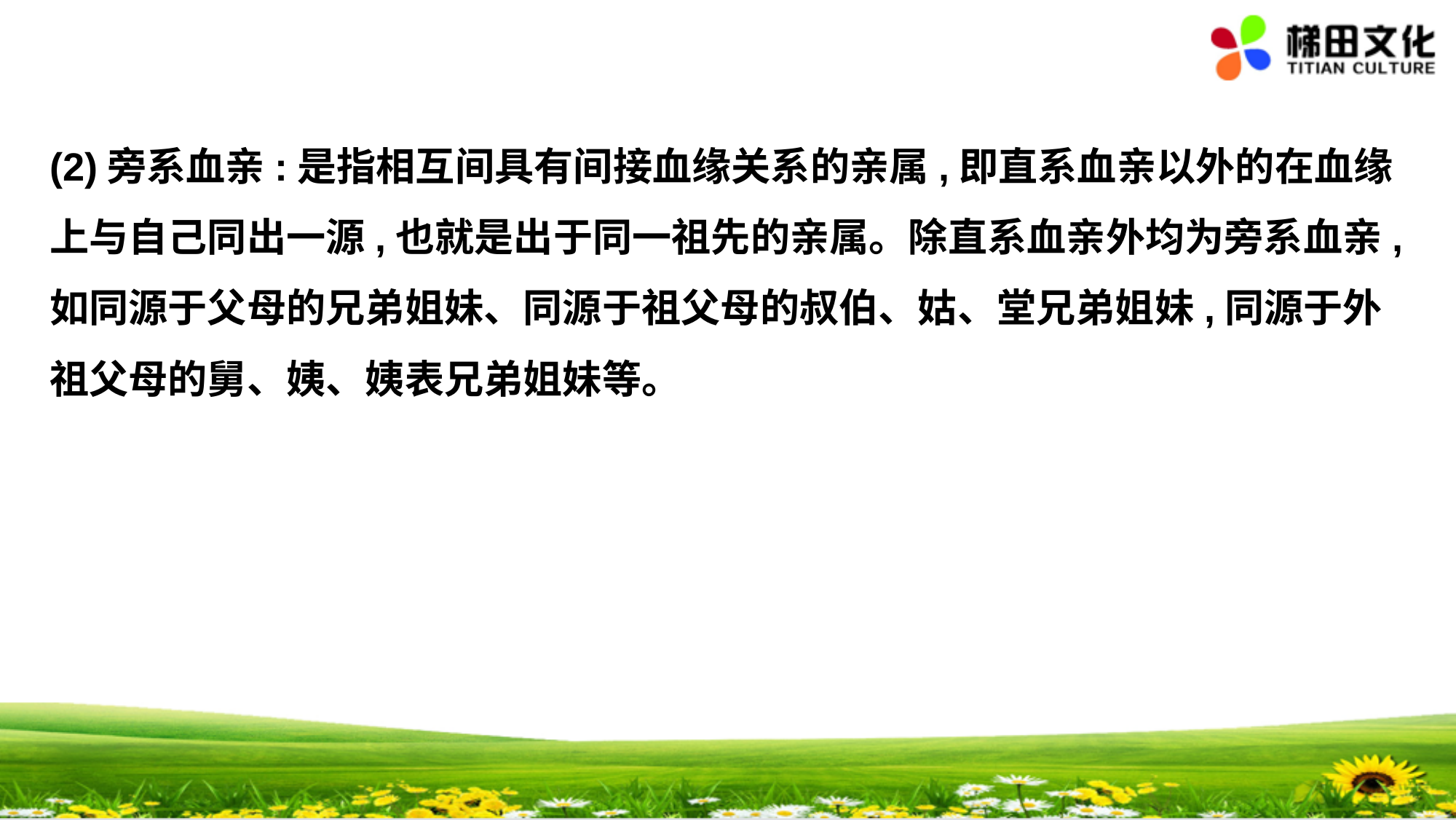

(2)旁系血亲:是指相互间具有间接血缘关系的亲属,即直系血亲以外的在血缘上与自己同出一源,也就是出于同一祖先的亲属。除直系血亲外均为旁系血亲,如同源于父母的兄弟姐妹、同源于祖父母的叔伯、姑、堂兄弟姐妹,同源于外祖父母的舅、姨、姨表兄弟姐妹等。